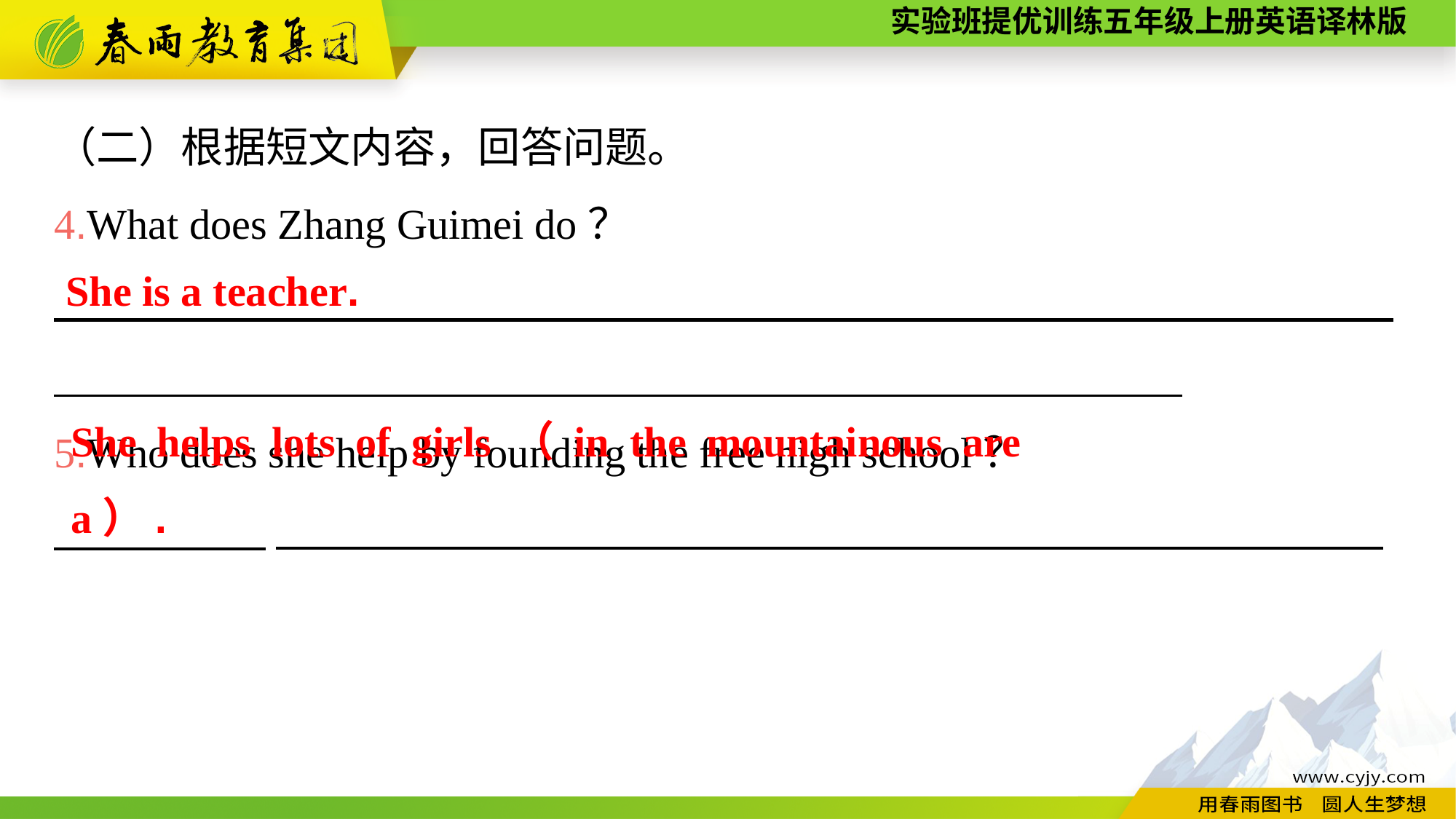

（二）根据短文内容，回答问题。
4.What does Zhang Guimei do？
　　　　　_____________________________________________________
5.Who does she help by founding the free high school？
　　　　　____________________________________________________
She is a teacher.
She helps lots of girls（in the mountainous area）.